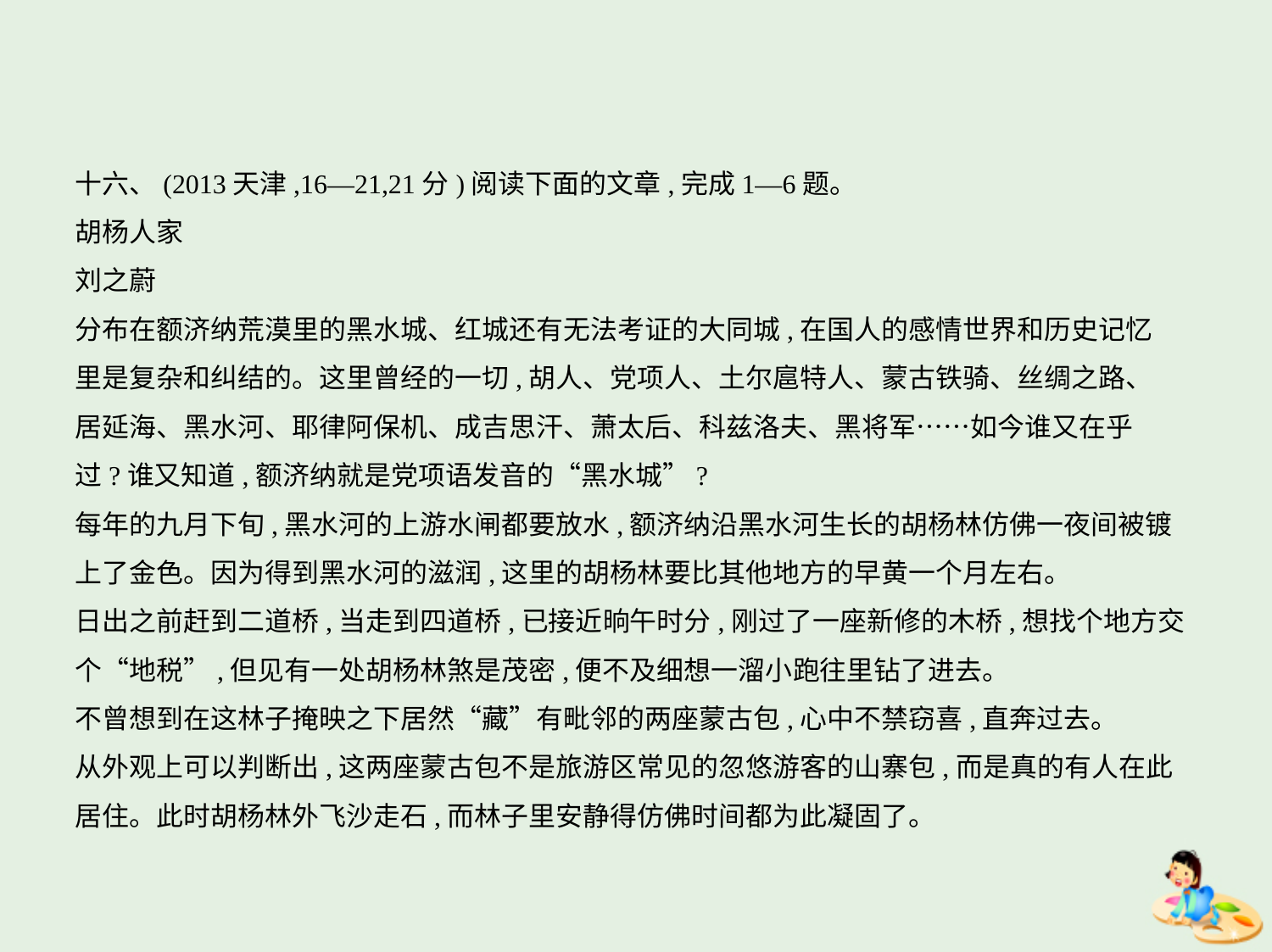

十六、(2013天津,16—21,21分)阅读下面的文章,完成1—6题。
胡杨人家
刘之蔚
分布在额济纳荒漠里的黑水城、红城还有无法考证的大同城,在国人的感情世界和历史记忆
里是复杂和纠结的。这里曾经的一切,胡人、党项人、土尔扈特人、蒙古铁骑、丝绸之路、
居延海、黑水河、耶律阿保机、成吉思汗、萧太后、科兹洛夫、黑将军……如今谁又在乎
过?谁又知道,额济纳就是党项语发音的“黑水城”?
每年的九月下旬,黑水河的上游水闸都要放水,额济纳沿黑水河生长的胡杨林仿佛一夜间被镀
上了金色。因为得到黑水河的滋润,这里的胡杨林要比其他地方的早黄一个月左右。
日出之前赶到二道桥,当走到四道桥,已接近晌午时分,刚过了一座新修的木桥,想找个地方交
个“地税”,但见有一处胡杨林煞是茂密,便不及细想一溜小跑往里钻了进去。
不曾想到在这林子掩映之下居然“藏”有毗邻的两座蒙古包,心中不禁窃喜,直奔过去。
从外观上可以判断出,这两座蒙古包不是旅游区常见的忽悠游客的山寨包,而是真的有人在此
居住。此时胡杨林外飞沙走石,而林子里安静得仿佛时间都为此凝固了。